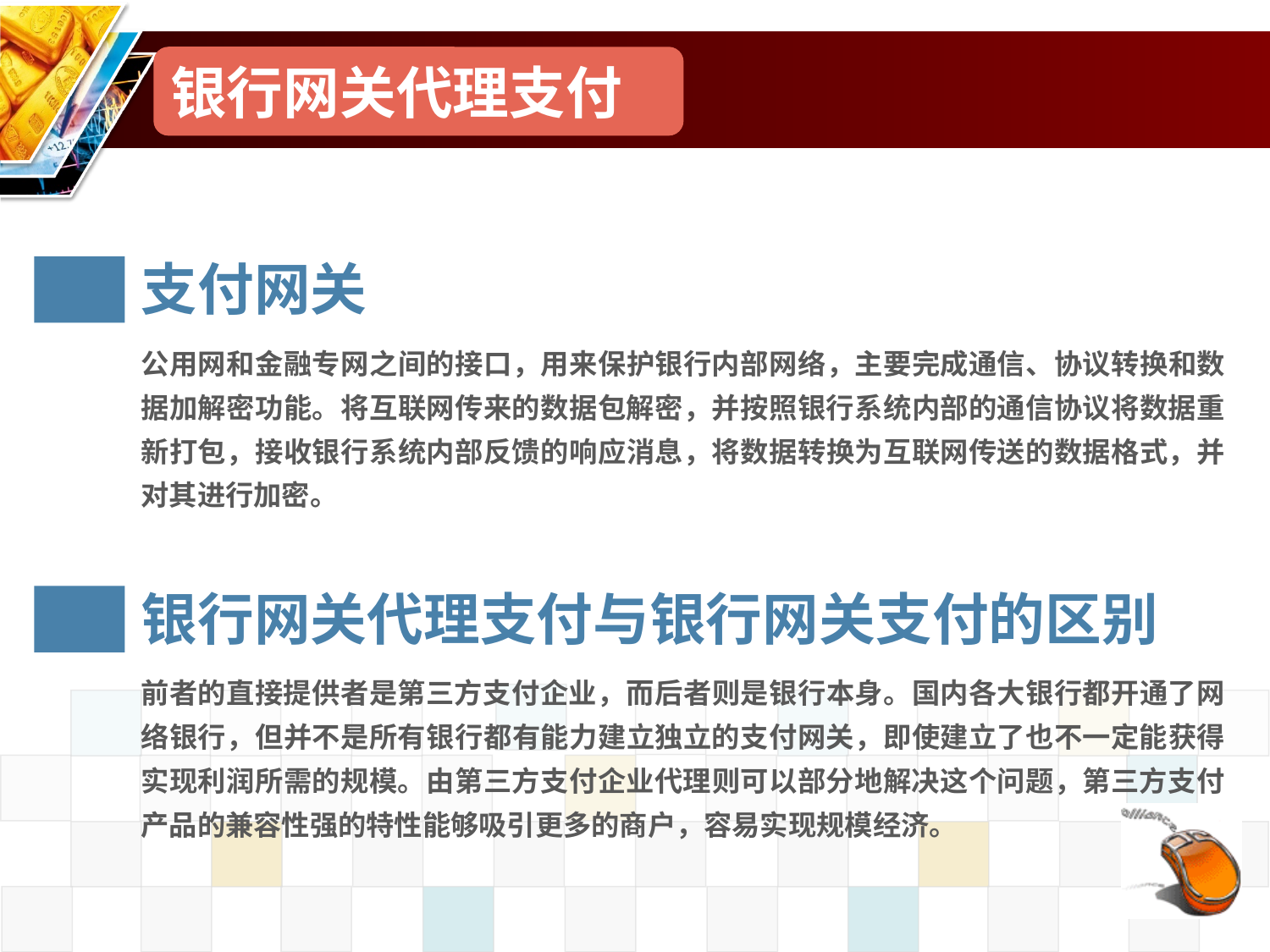

银行网关代理支付
支付网关

公用网和金融专网之间的接口，用来保护银行内部网络，主要完成通信、协议转换和数据加解密功能。将互联网传来的数据包解密，并按照银行系统内部的通信协议将数据重新打包，接收银行系统内部反馈的响应消息，将数据转换为互联网传送的数据格式，并对其进行加密。
银行网关代理支付与银行网关支付的区别

前者的直接提供者是第三方支付企业，而后者则是银行本身。国内各大银行都开通了网络银行，但并不是所有银行都有能力建立独立的支付网关，即使建立了也不一定能获得实现利润所需的规模。由第三方支付企业代理则可以部分地解决这个问题，第三方支付产品的兼容性强的特性能够吸引更多的商户，容易实现规模经济。